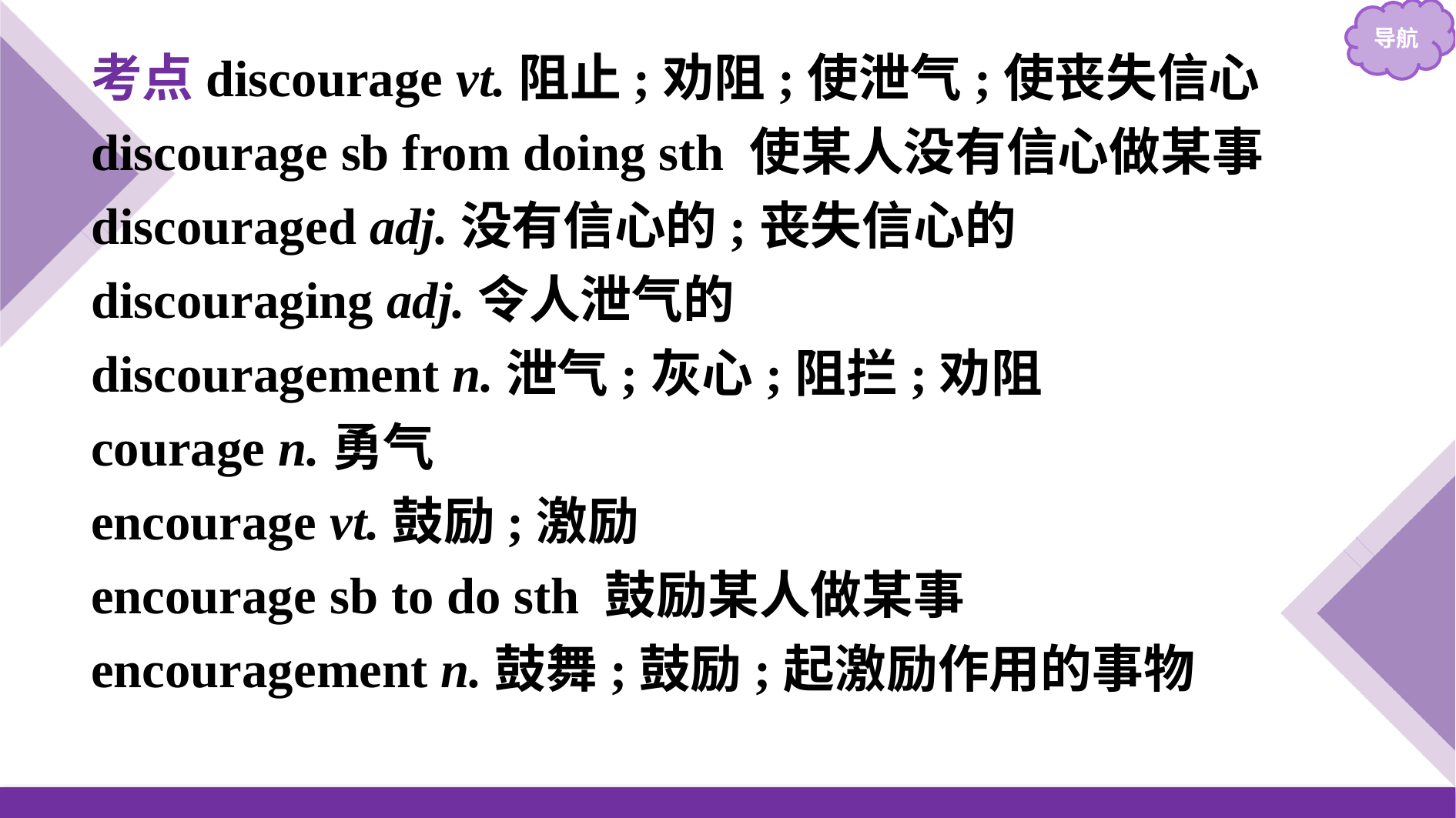

考点discourage vt.阻止;劝阻;使泄气;使丧失信心
discourage sb from doing sth 使某人没有信心做某事
discouraged adj.没有信心的;丧失信心的
discouraging adj.令人泄气的
discouragement n.泄气;灰心;阻拦;劝阻
courage n.勇气
encourage vt.鼓励;激励
encourage sb to do sth 鼓励某人做某事
encouragement n.鼓舞;鼓励;起激励作用的事物